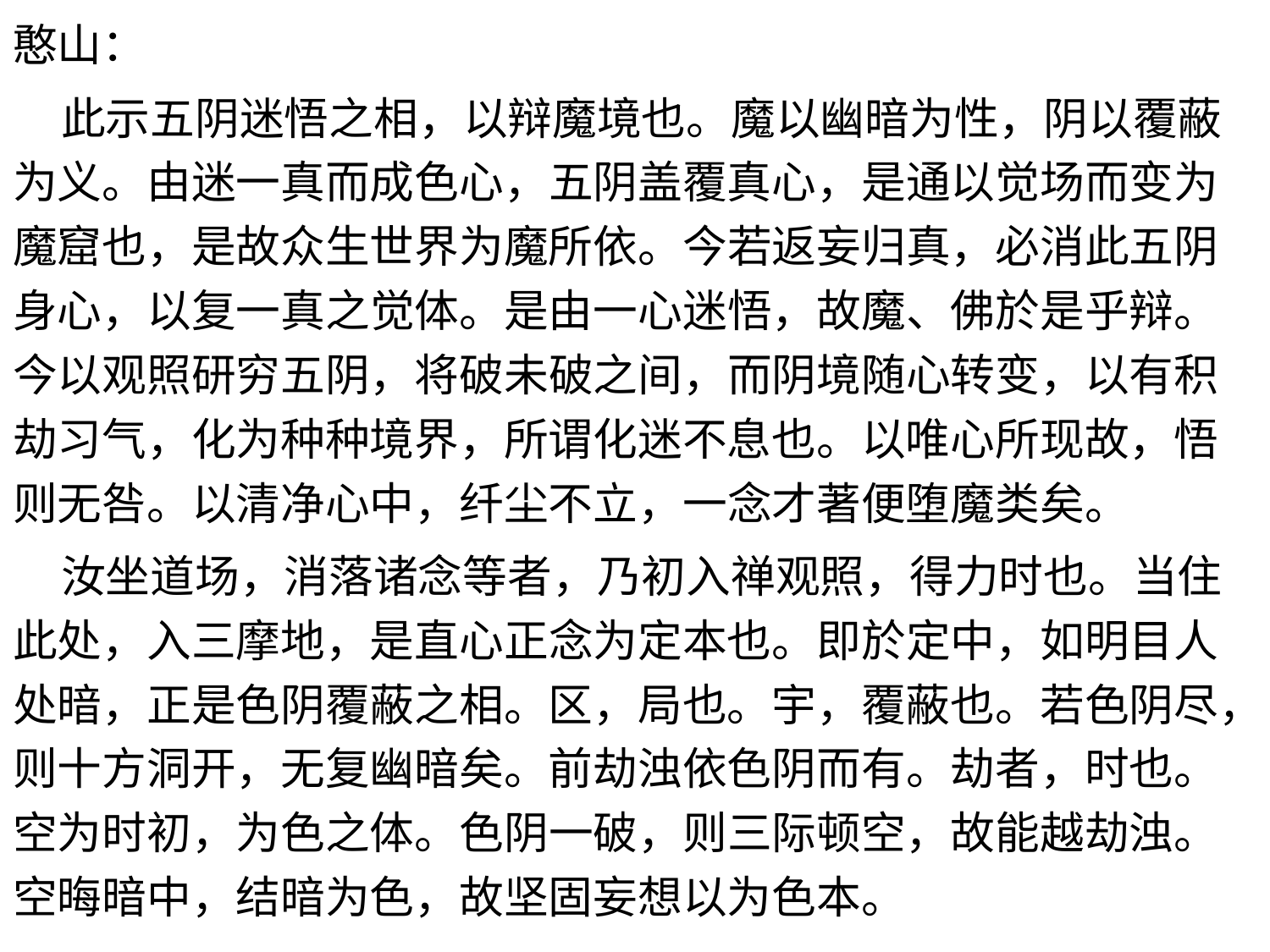

憨山：
    此示五阴迷悟之相，以辩魔境也。魔以幽暗为性，阴以覆蔽为义。由迷一真而成色心，五阴盖覆真心，是通以觉场而变为魔窟也，是故众生世界为魔所依。今若返妄归真，必消此五阴身心，以复一真之觉体。是由一心迷悟，故魔、佛於是乎辩。今以观照研穷五阴，将破未破之间，而阴境随心转变，以有积劫习气，化为种种境界，所谓化迷不息也。以唯心所现故，悟则无咎。以清净心中，纤尘不立，一念才著便堕魔类矣。
    汝坐道场，消落诸念等者，乃初入禅观照，得力时也。当住此处，入三摩地，是直心正念为定本也。即於定中，如明目人处暗，正是色阴覆蔽之相。区，局也。宇，覆蔽也。若色阴尽，则十方洞开，无复幽暗矣。前劫浊依色阴而有。劫者，时也。空为时初，为色之体。色阴一破，则三际顿空，故能越劫浊。空晦暗中，结暗为色，故坚固妄想以为色本。